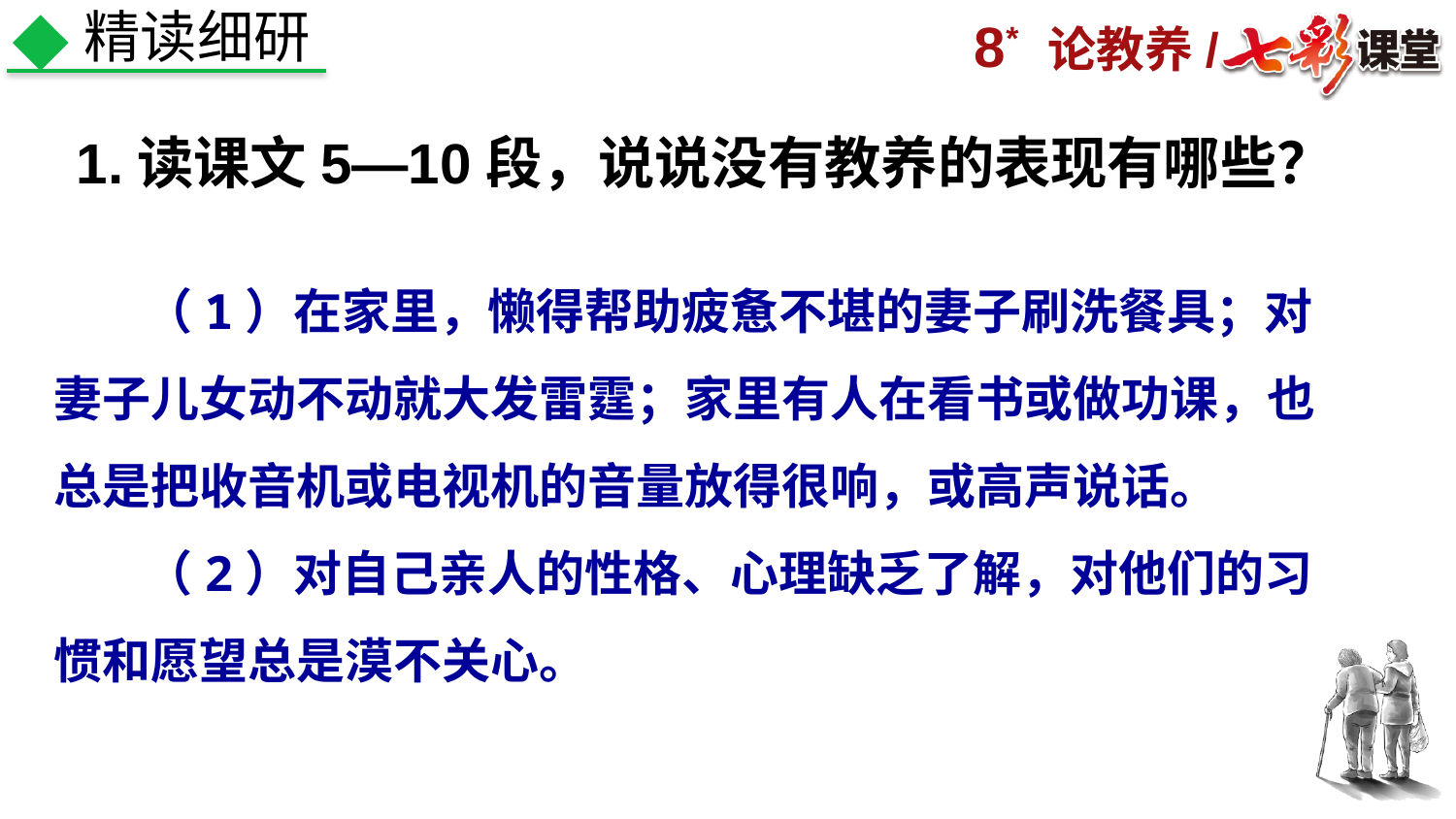

精读细研

1.读课文5—10段，说说没有教养的表现有哪些？
  （1）在家里，懒得帮助疲惫不堪的妻子刷洗餐具；对妻子儿女动不动就大发雷霆；家里有人在看书或做功课，也总是把收音机或电视机的音量放得很响，或高声说话。
  （2）对自己亲人的性格、心理缺乏了解，对他们的习惯和愿望总是漠不关心。